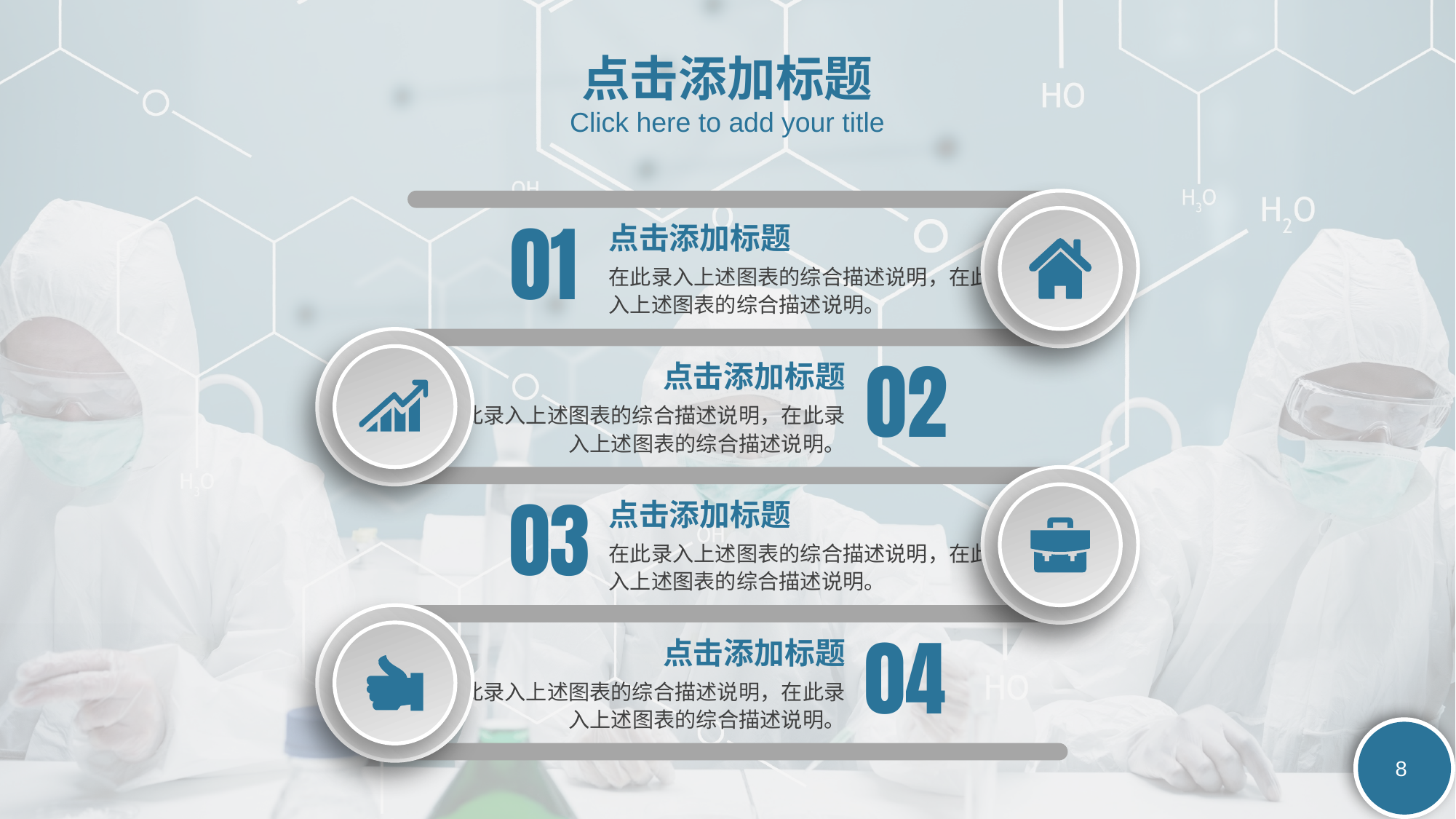

点击添加标题
Click here to add your title

01
点击添加标题
在此录入上述图表的综合描述说明，在此录入上述图表的综合描述说明。

02
点击添加标题
在此录入上述图表的综合描述说明，在此录入上述图表的综合描述说明。

03
点击添加标题
在此录入上述图表的综合描述说明，在此录入上述图表的综合描述说明。

04
点击添加标题
在此录入上述图表的综合描述说明，在此录入上述图表的综合描述说明。